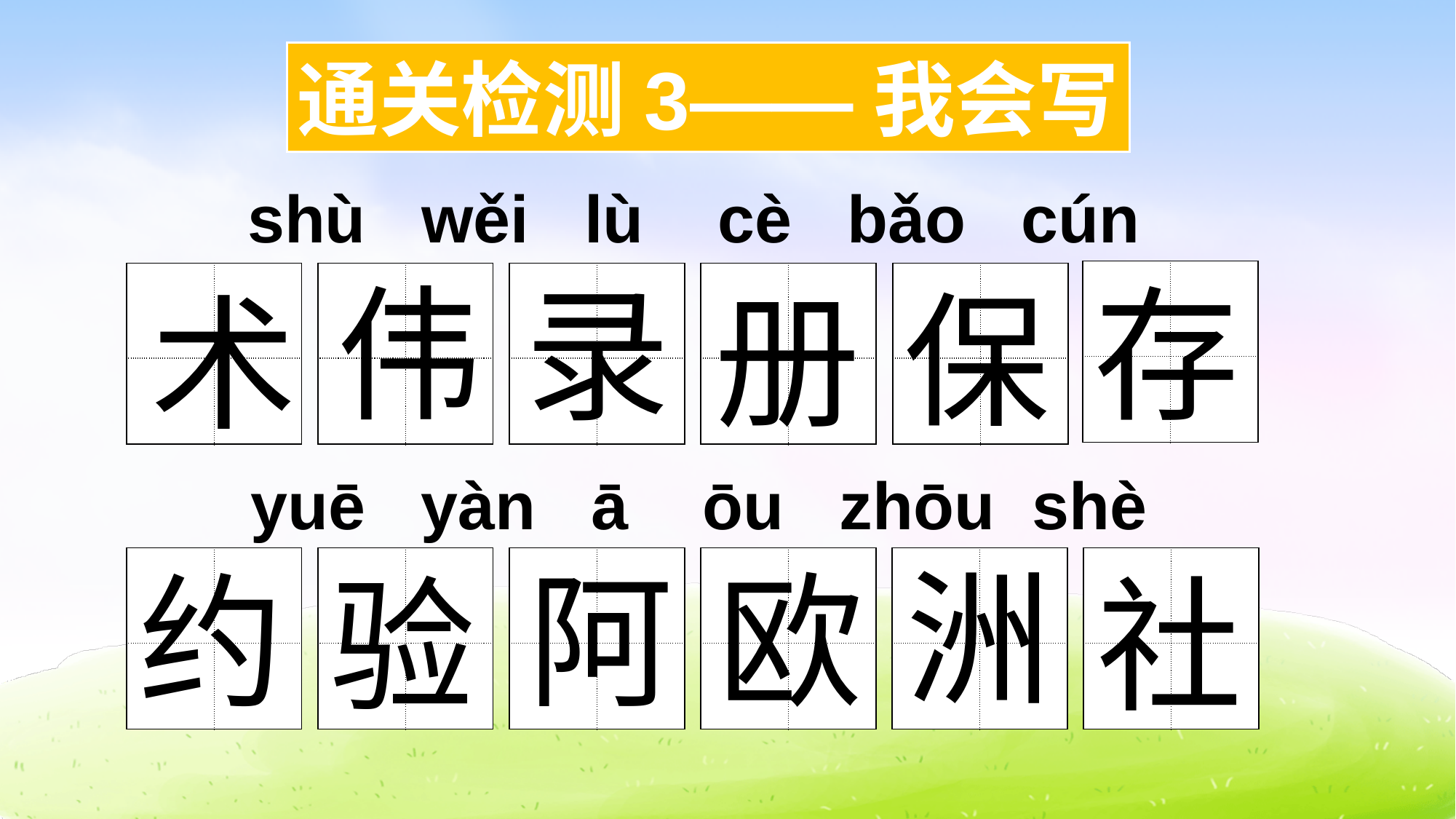

通关检测3——我会写
shù   wěi   lù    cè   bǎo   cún
伟
录
存
|  |  |
| --- | --- |
|  |  |
|  |  |
| --- | --- |
|  |  |
|  |  |
| --- | --- |
|  |  |
|  |  |
| --- | --- |
|  |  |
|  |  |
| --- | --- |
|  |  |
|  |  |
| --- | --- |
|  |  |
保
册
术
yuē   yàn   ā    ōu   zhōu  shè
洲
阿
欧
约
|  |  |
| --- | --- |
|  |  |
|  |  |
| --- | --- |
|  |  |
|  |  |
| --- | --- |
|  |  |
|  |  |
| --- | --- |
|  |  |
|  |  |
| --- | --- |
|  |  |
|  |  |
| --- | --- |
|  |  |
验
社